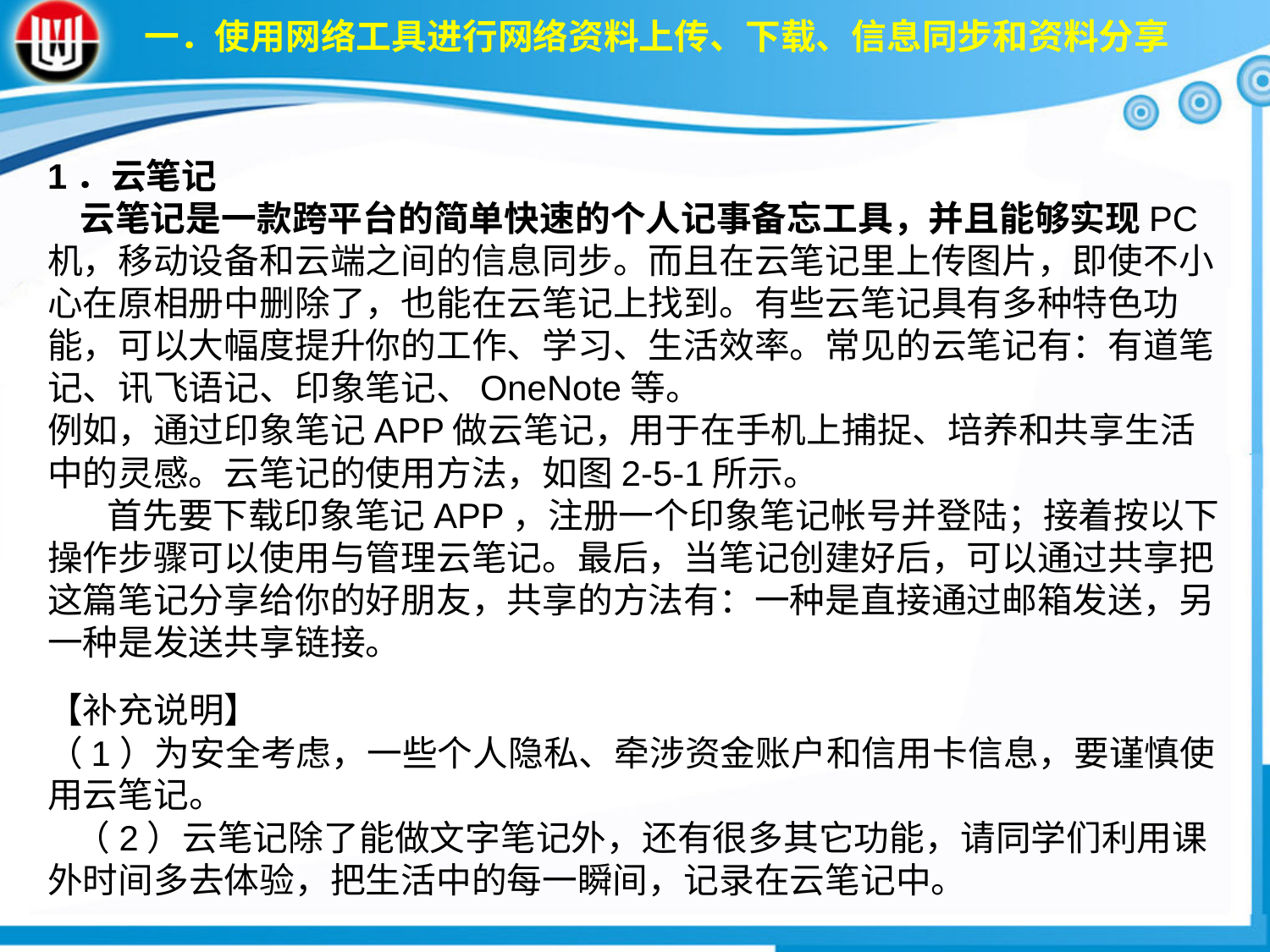

一．使用网络工具进行网络资料上传、下载、信息同步和资料分享
1．云笔记   云笔记是一款跨平台的简单快速的个人记事备忘工具，并且能够实现PC机，移动设备和云端之间的信息同步。而且在云笔记里上传图片，即使不小心在原相册中删除了，也能在云笔记上找到。有些云笔记具有多种特色功能，可以大幅度提升你的工作、学习、生活效率。常见的云笔记有：有道笔记、讯飞语记、印象笔记、OneNote等。例如，通过印象笔记APP做云笔记，用于在手机上捕捉、培养和共享生活中的灵感。云笔记的使用方法，如图2-5-1所示。   首先要下载印象笔记APP，注册一个印象笔记帐号并登陆；接着按以下操作步骤可以使用与管理云笔记。最后，当笔记创建好后，可以通过共享把这篇笔记分享给你的好朋友，共享的方法有：一种是直接通过邮箱发送，另一种是发送共享链接。

【补充说明】（1）为安全考虑，一些个人隐私、牵涉资金账户和信用卡信息，要谨慎使用云笔记。（2）云笔记除了能做文字笔记外，还有很多其它功能，请同学们利用课外时间多去体验，把生活中的每一瞬间，记录在云笔记中。